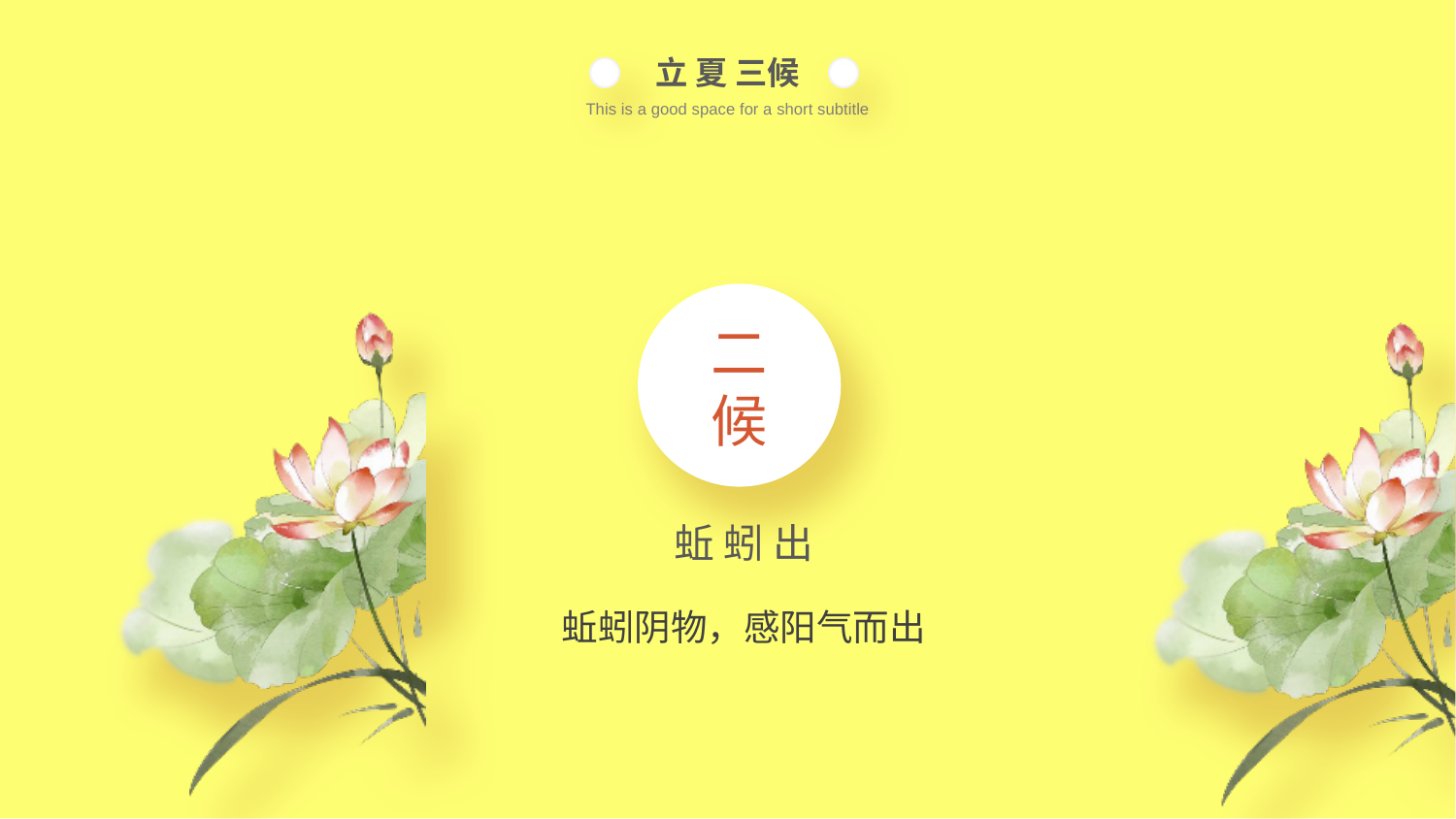

立 夏 三候

This is a good space for a short subtitle

二 候
蚯 蚓 出
蚯蚓阴物，感阳气而出